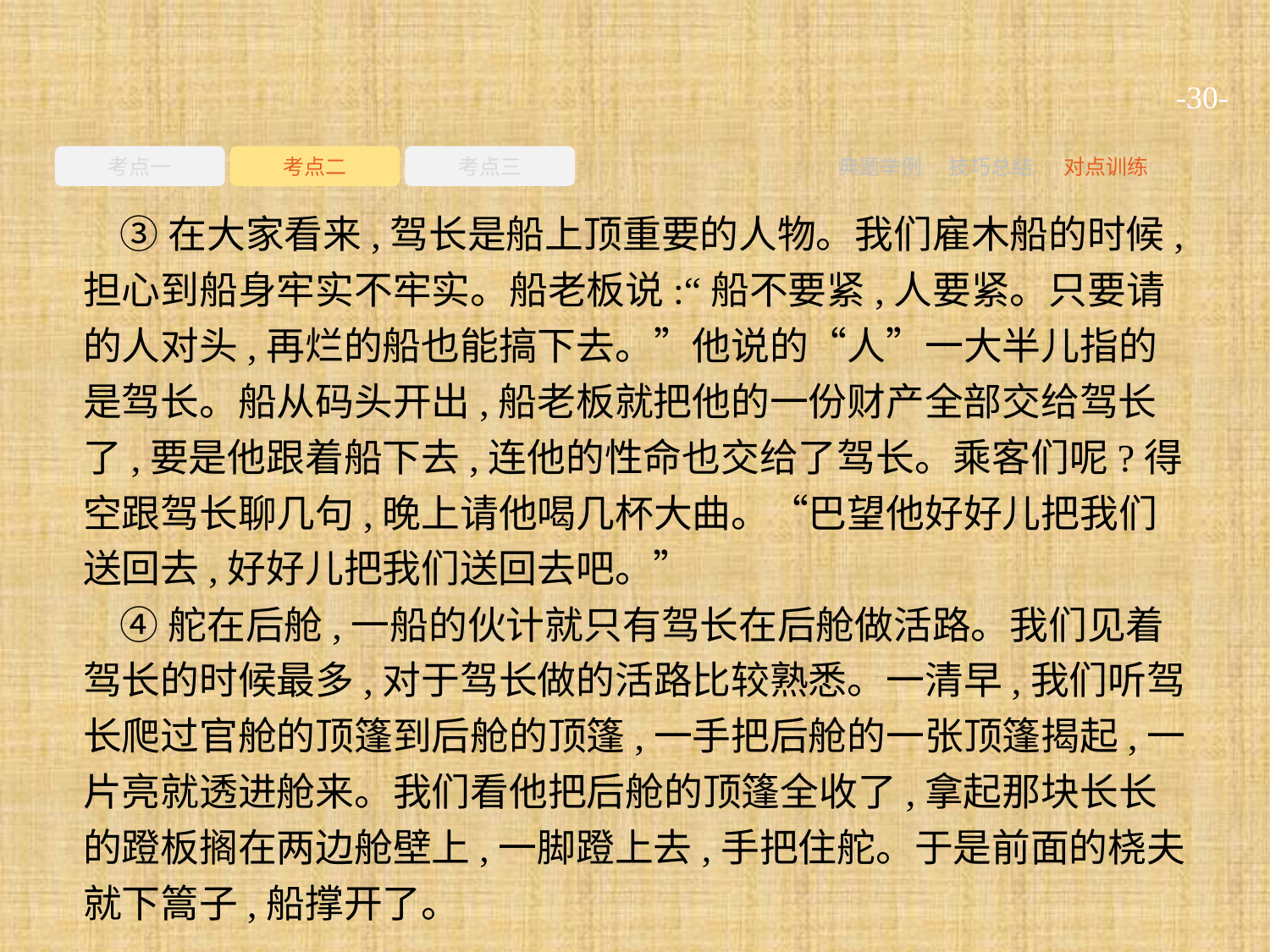

-30-
考点一
考点二
考点三
典题举例
技巧总结
对点训练
③在大家看来,驾长是船上顶重要的人物。我们雇木船的时候,担心到船身牢实不牢实。船老板说:“船不要紧,人要紧。只要请的人对头,再烂的船也能搞下去。”他说的“人”一大半儿指的是驾长。船从码头开出,船老板就把他的一份财产全部交给驾长了,要是他跟着船下去,连他的性命也交给了驾长。乘客们呢?得空跟驾长聊几句,晚上请他喝几杯大曲。“巴望他好好儿把我们送回去,好好儿把我们送回去吧。”
④舵在后舱,一船的伙计就只有驾长在后舱做活路。我们见着驾长的时候最多,对于驾长做的活路比较熟悉。一清早,我们听驾长爬过官舱的顶篷到后舱的顶篷,一手把后舱的一张顶篷揭起,一片亮就透进舱来。我们看他把后舱的顶篷全收了,拿起那块长长的蹬板搁在两边舱壁上,一脚蹬上去,手把住舵。于是前面的桡夫就下篙子,船撑开了。